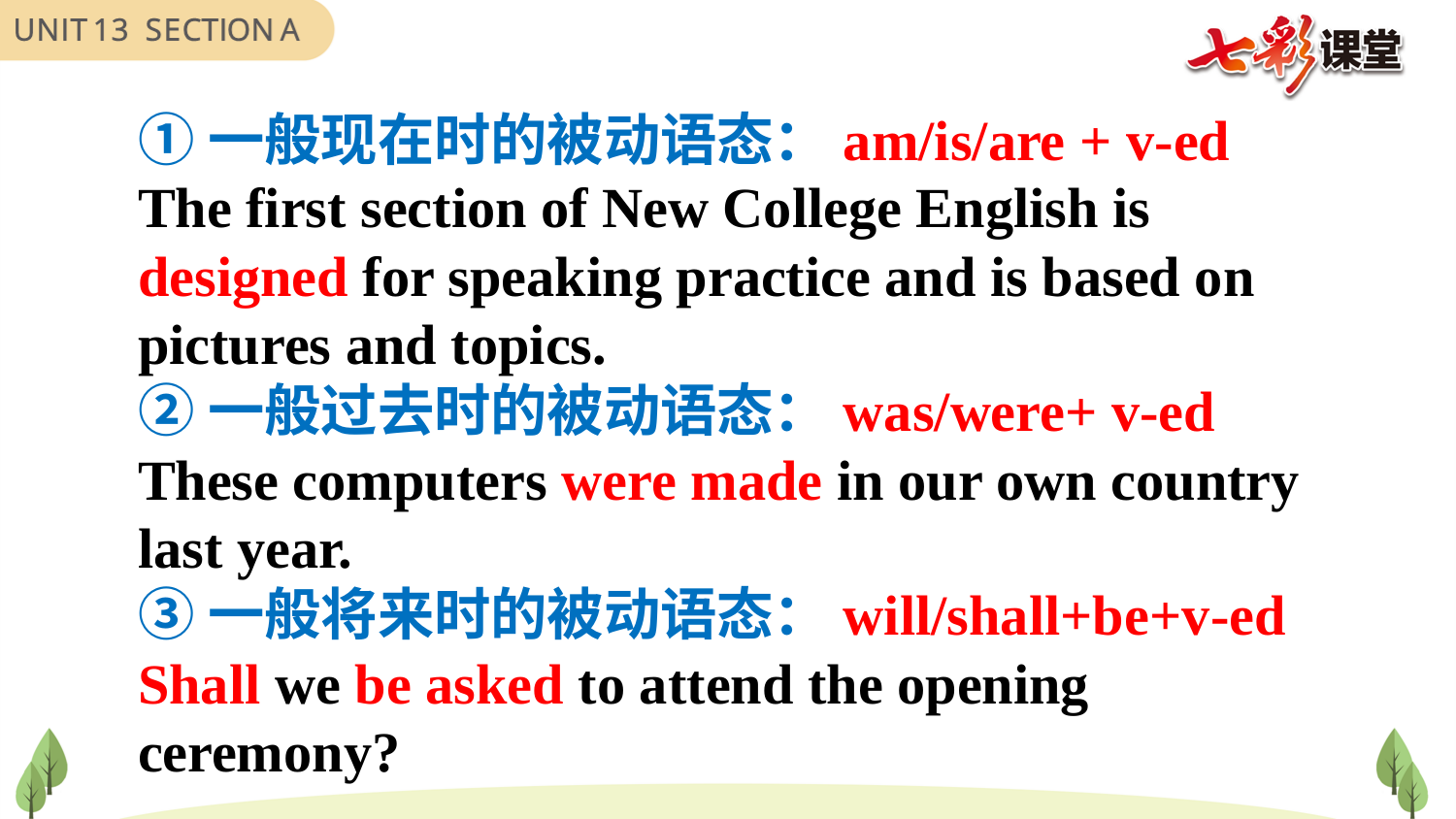

①一般现在时的被动语态：am/is/are + v-ed
The first section of New College English is designed for speaking practice and is based on pictures and topics.
②一般过去时的被动语态：was/were+ v-ed
These computers were made in our own country last year.
③一般将来时的被动语态：will/shall+be+v-ed
Shall we be asked to attend the opening ceremony?